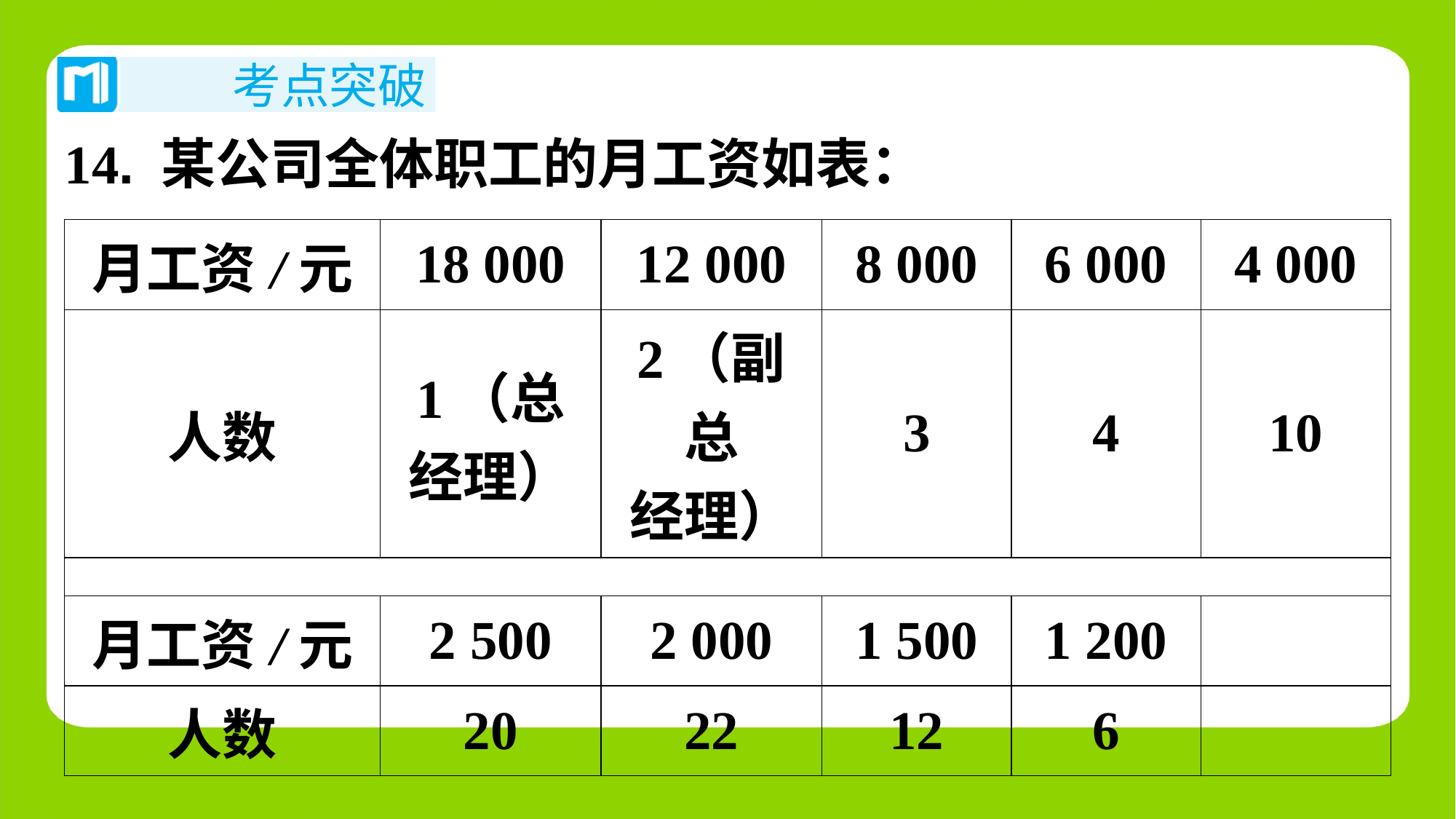

14. 某公司全体职工的月工资如表：
| 月工资/元 | 18 000 | 12 000 | 8 000 | 6 000 | 4 000 |
| --- | --- | --- | --- | --- | --- |
| 人数 | 1（总 经理） | 2（副总 经理） | 3 | 4 | 10 |
|  |  |  |  |  |  |
| 月工资/元 | 2 500 | 2 000 | 1 500 | 1 200 |  |
| 人数 | 20 | 22 | 12 | 6 |  |